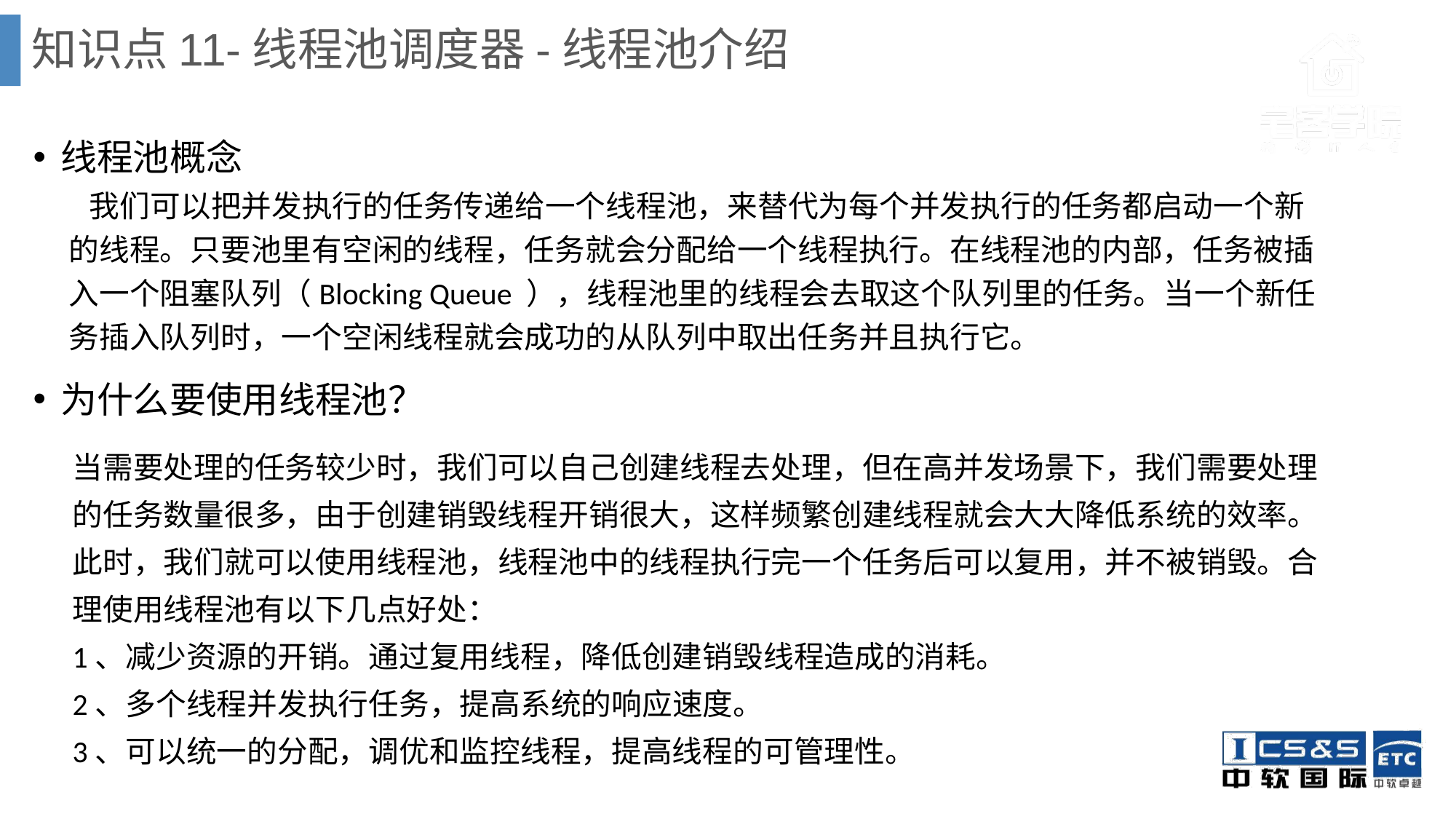

# 知识点11-线程池调度器-线程池介绍
线程池概念

为什么要使用线程池？
  我们可以把并发执行的任务传递给一个线程池，来替代为每个并发执行的任务都启动一个新的线程。只要池里有空闲的线程，任务就会分配给一个线程执行。在线程池的内部，任务被插入一个阻塞队列（Blocking Queue ），线程池里的线程会去取这个队列里的任务。当一个新任务插入队列时，一个空闲线程就会成功的从队列中取出任务并且执行它。

当需要处理的任务较少时，我们可以自己创建线程去处理，但在高并发场景下，我们需要处理的任务数量很多，由于创建销毁线程开销很大，这样频繁创建线程就会大大降低系统的效率。
此时，我们就可以使用线程池，线程池中的线程执行完一个任务后可以复用，并不被销毁。合理使用线程池有以下几点好处：
1、减少资源的开销。通过复用线程，降低创建销毁线程造成的消耗。
2、多个线程并发执行任务，提高系统的响应速度。
3、可以统一的分配，调优和监控线程，提高线程的可管理性。